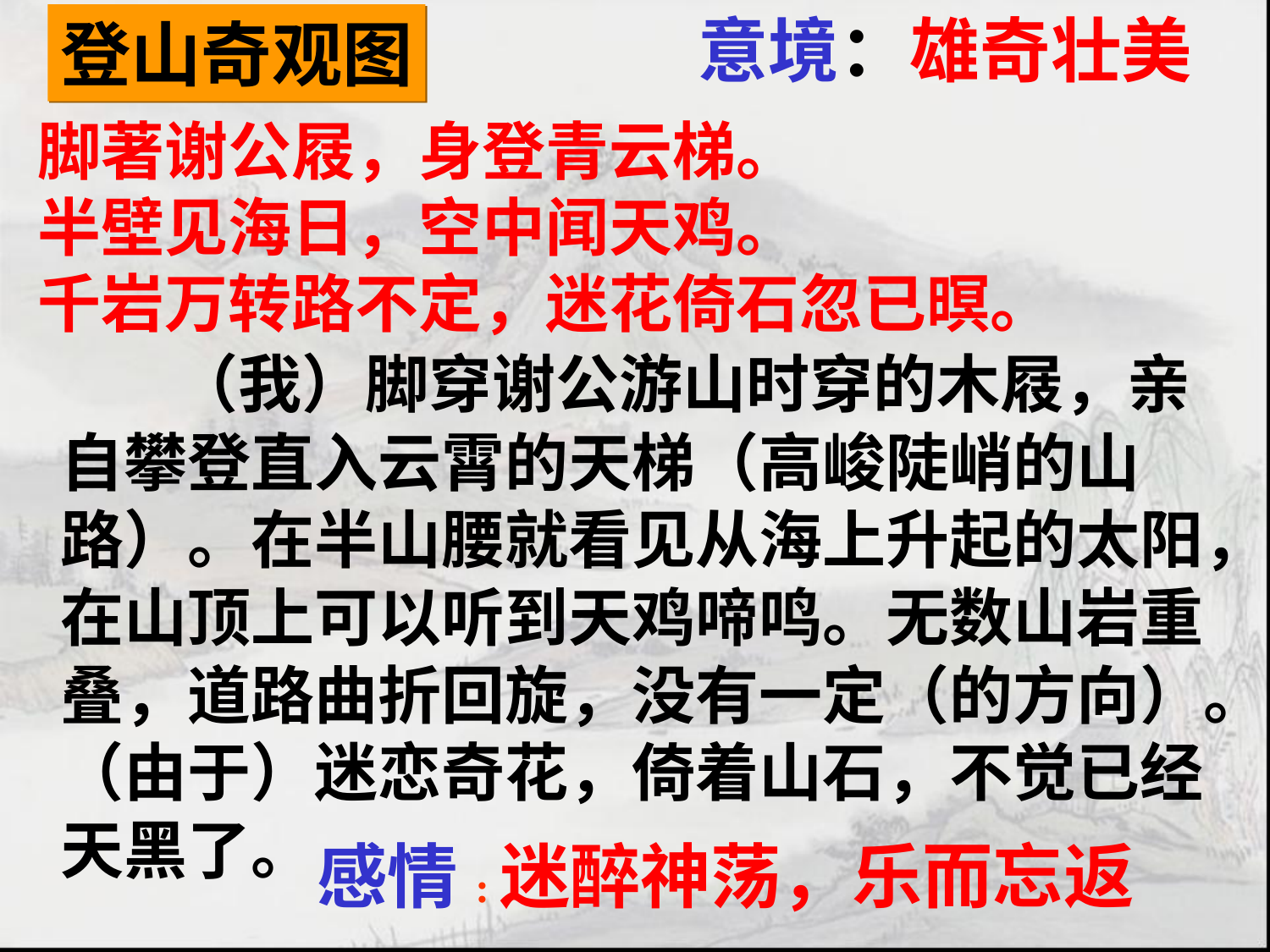

意境：雄奇壮美
登山奇观图
# 脚著谢公屐，身登青云梯。 半壁见海日，空中闻天鸡。 千岩万转路不定，迷花倚石忽已暝。
         （我）脚穿谢公游山时穿的木屐，亲自攀登直入云霄的天梯（高峻陡峭的山路）。在半山腰就看见从海上升起的太阳，在山顶上可以听到天鸡啼鸣。无数山岩重叠，道路曲折回旋，没有一定（的方向）。（由于）迷恋奇花，倚着山石，不觉已经天黑了。
感情:迷醉神荡，乐而忘返